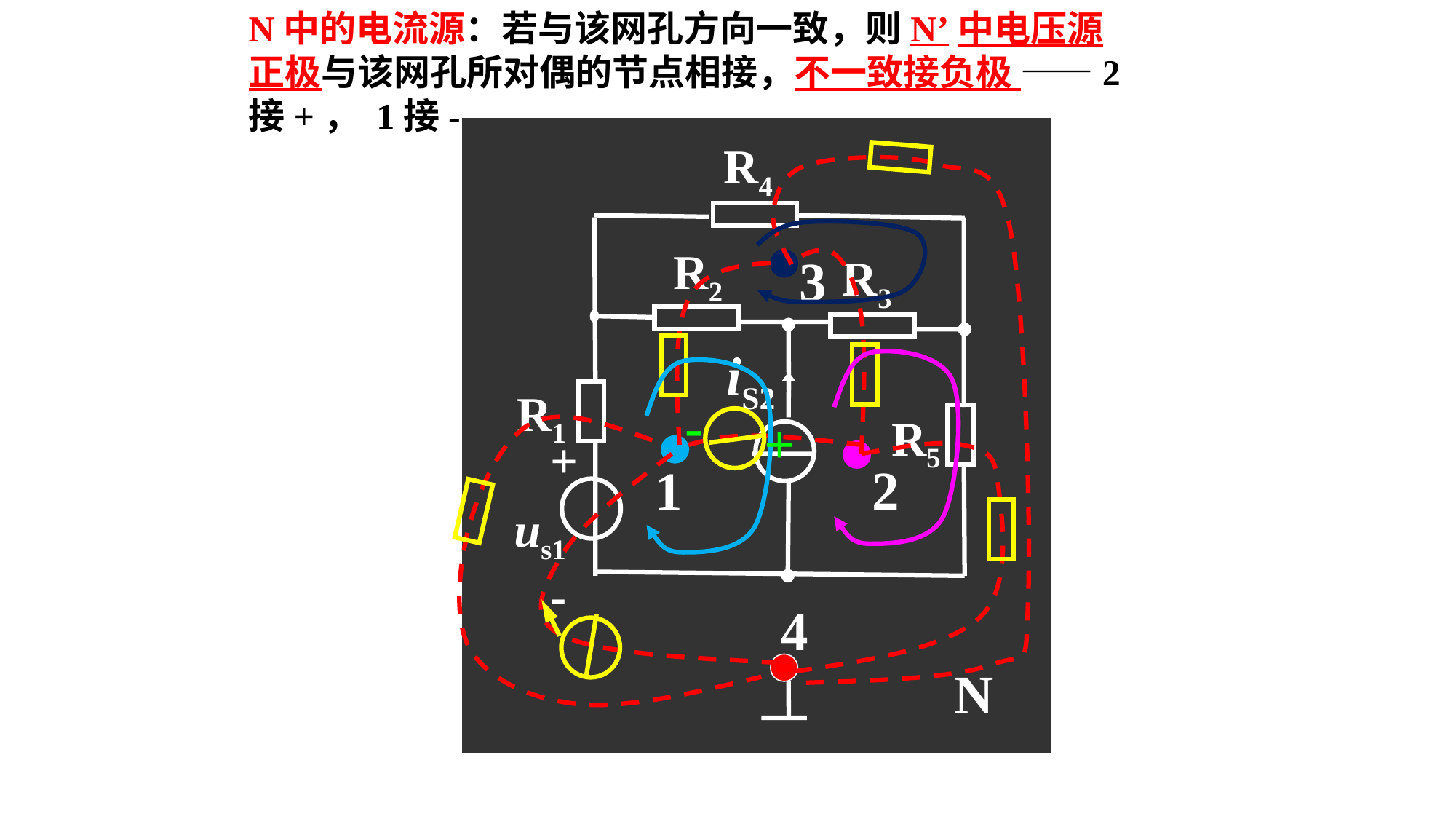

N中的电流源：若与该网孔方向一致，则N’中电压源正极与该网孔所对偶的节点相接，不一致接负极 ——2接+， 1接-

R4

R2
3
R3

iS2

R1

-
R5
+

   +
us1
   -

2
1

4

N